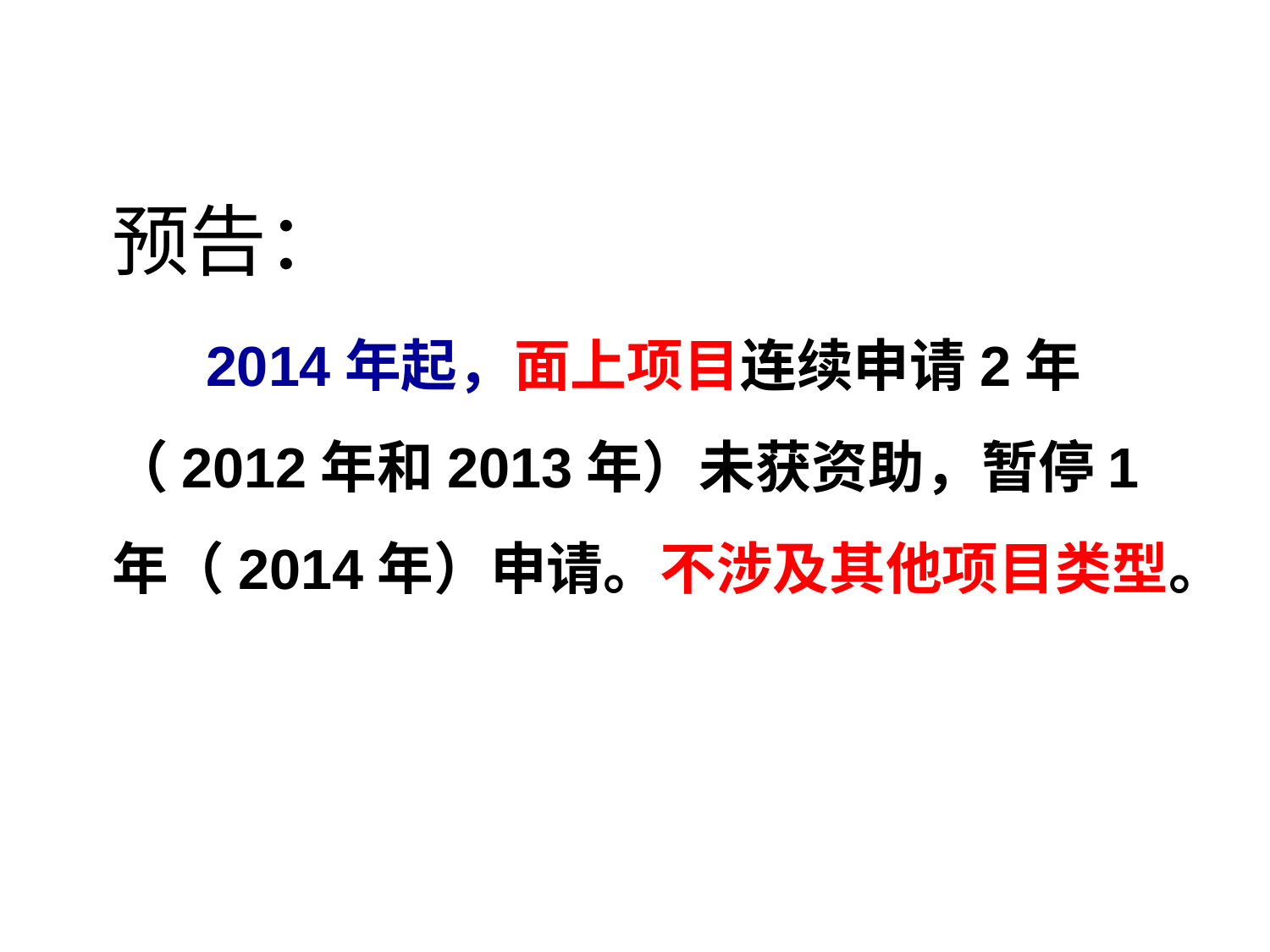

预告：
      2014年起，面上项目连续申请2年（2012年和2013年）未获资助，暂停1年（2014年）申请。不涉及其他项目类型。